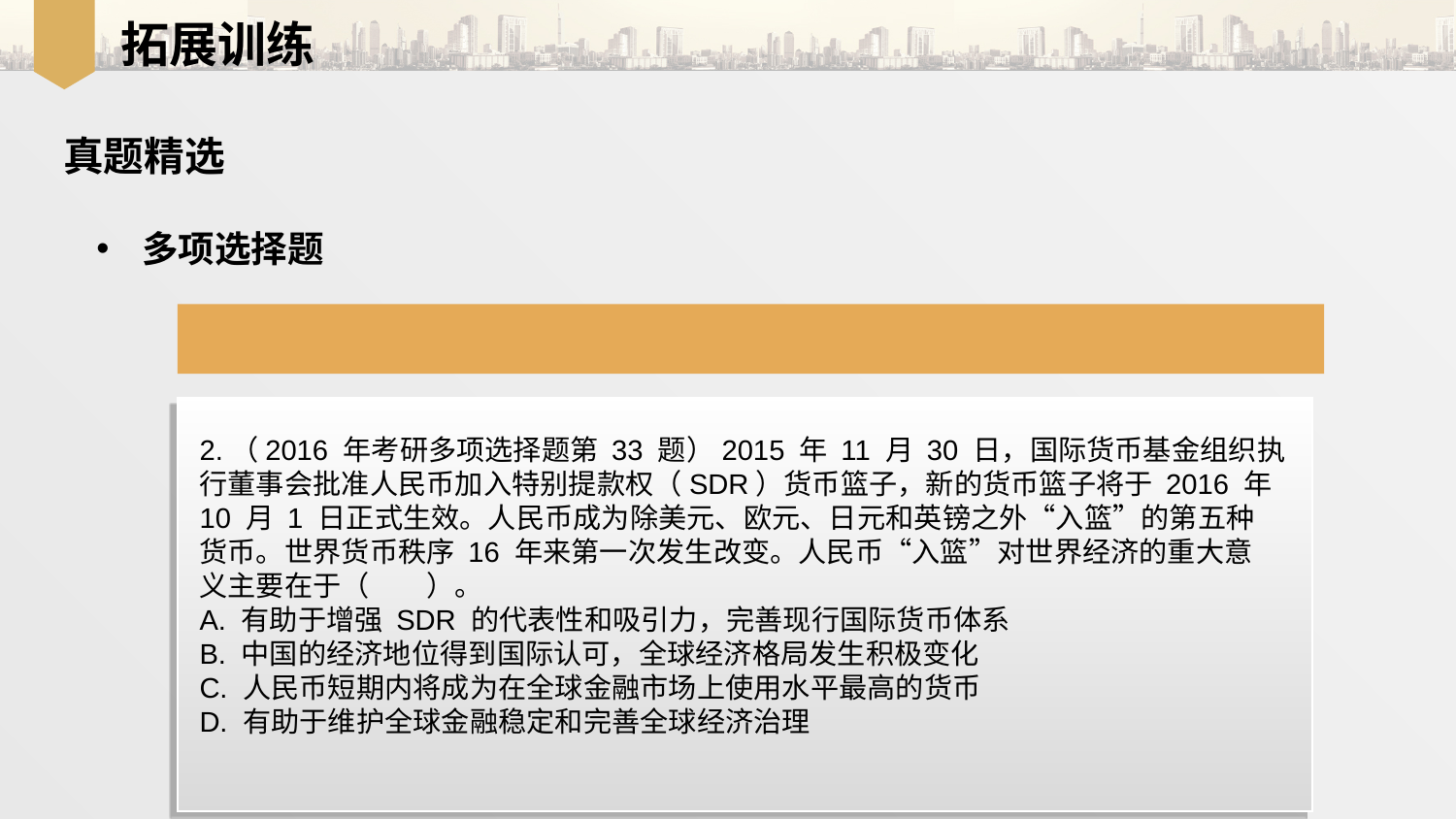

拓展训练
真题精选
多项选择题

2.（2016 年考研多项选择题第 33 题）2015 年 11 月 30 日，国际货币基金组织执
行董事会批准人民币加入特别提款权（SDR）货币篮子，新的货币篮子将于 2016 年
10 月 1 日正式生效。人民币成为除美元、欧元、日元和英镑之外“入篮”的第五种
货币。世界货币秩序 16 年来第一次发生改变。人民币“入篮”对世界经济的重大意
义主要在于（　　）。
A. 有助于增强 SDR 的代表性和吸引力，完善现行国际货币体系
B. 中国的经济地位得到国际认可，全球经济格局发生积极变化
C. 人民币短期内将成为在全球金融市场上使用水平最高的货币
D. 有助于维护全球金融稳定和完善全球经济治理